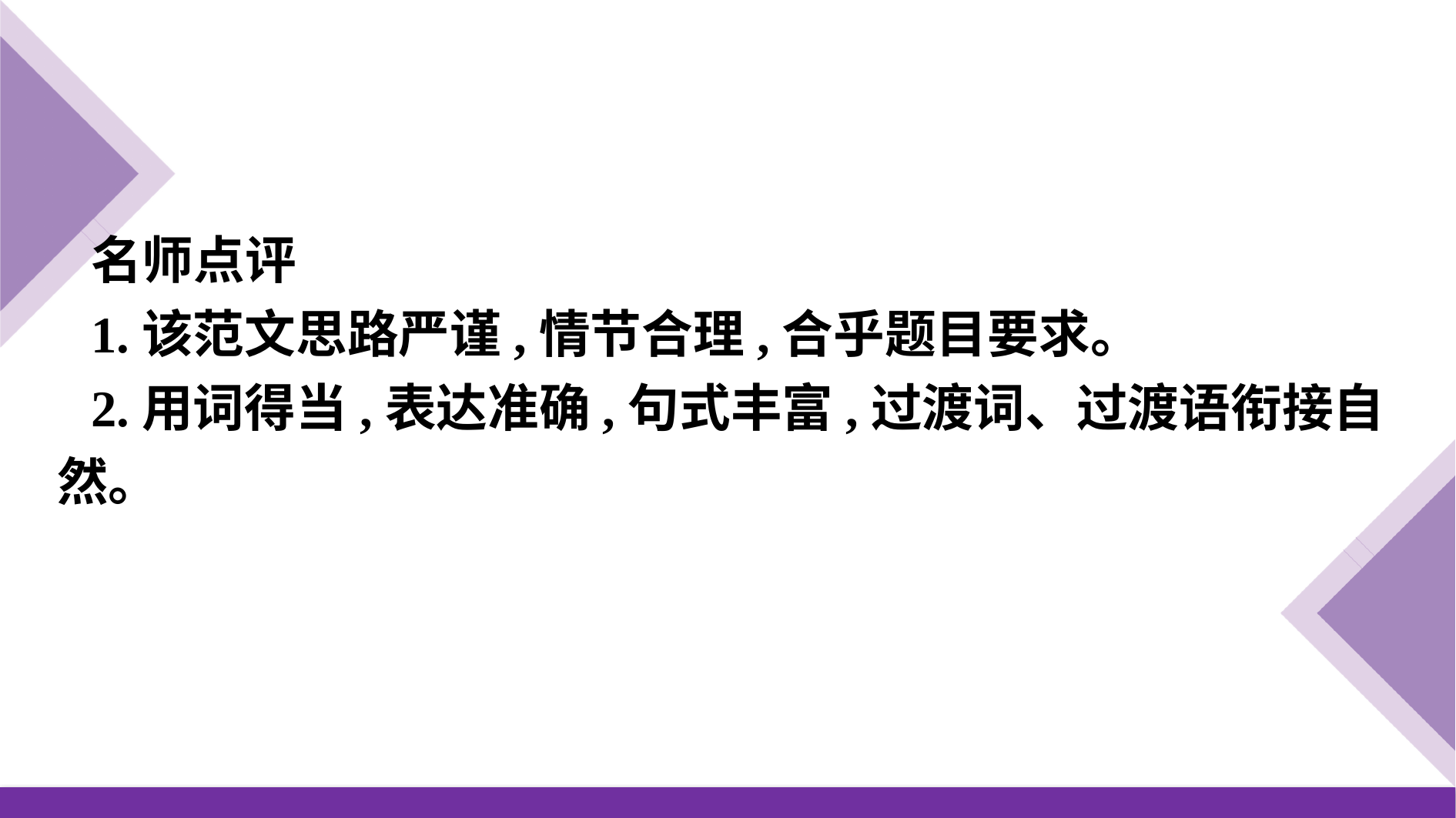

名师点评
1.该范文思路严谨,情节合理,合乎题目要求。
2.用词得当,表达准确,句式丰富,过渡词、过渡语衔接自然。